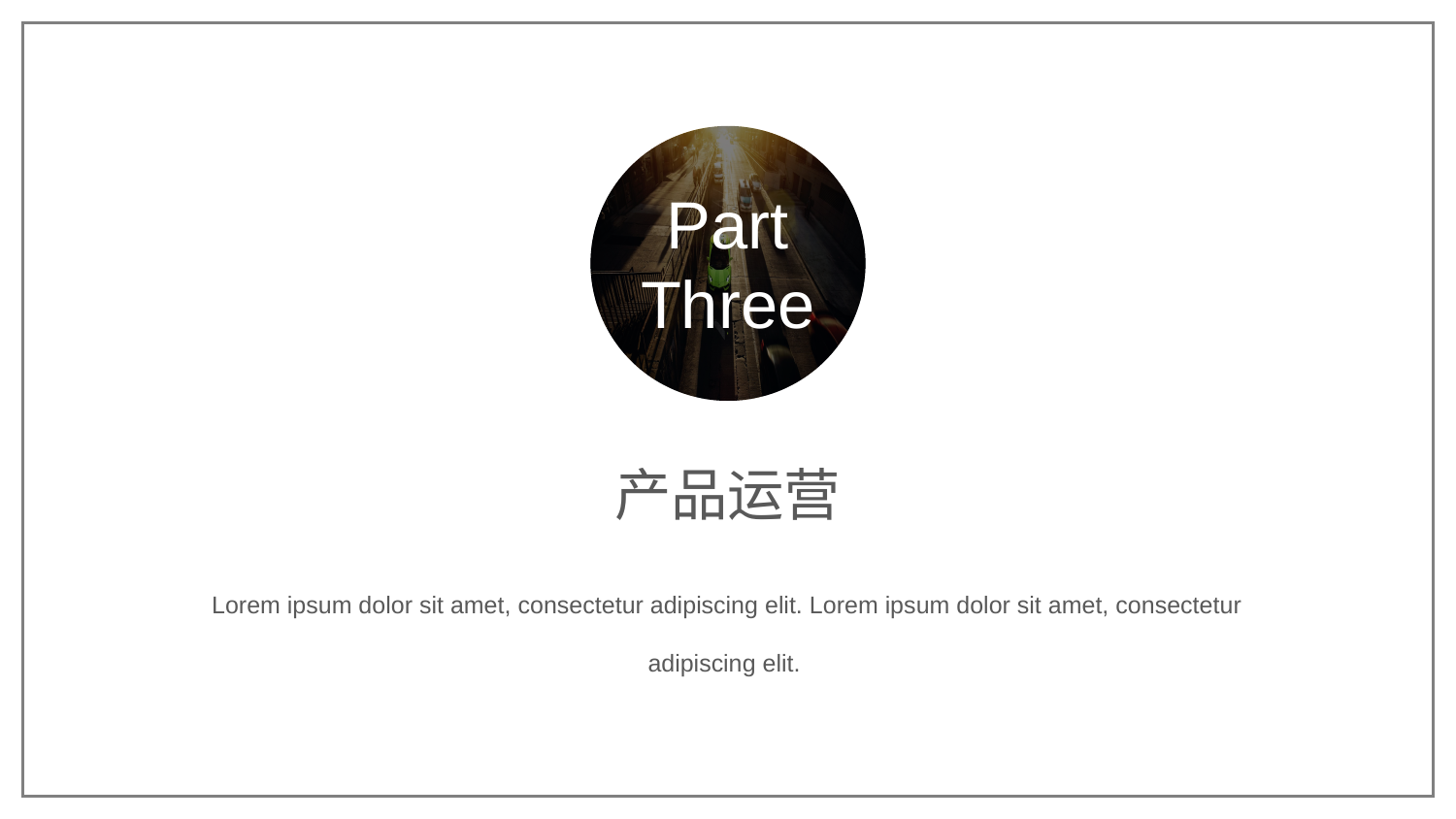

Part Three
产品运营
Lorem ipsum dolor sit amet, consectetur adipiscing elit. Lorem ipsum dolor sit amet, consectetur adipiscing elit.